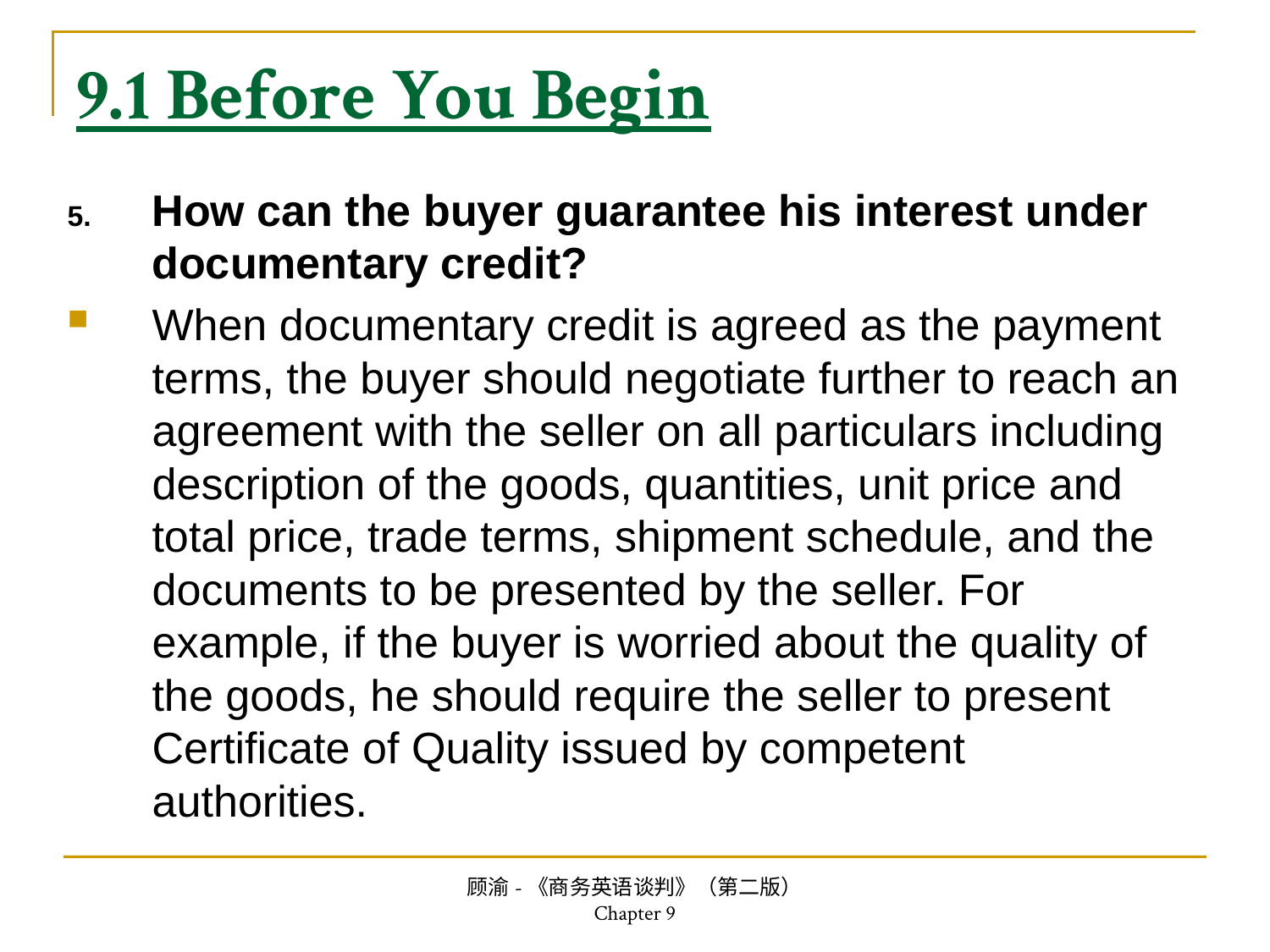

# 9.1 Before You Begin
How can the buyer guarantee his interest under documentary credit?
When documentary credit is agreed as the payment terms, the buyer should negotiate further to reach an agreement with the seller on all particulars including description of the goods, quantities, unit price and total price, trade terms, shipment schedule, and the documents to be presented by the seller. For example, if the buyer is worried about the quality of the goods, he should require the seller to present Certificate of Quality issued by competent authorities.

10
顾渝-《商务英语谈判》（第二版） Chapter 9